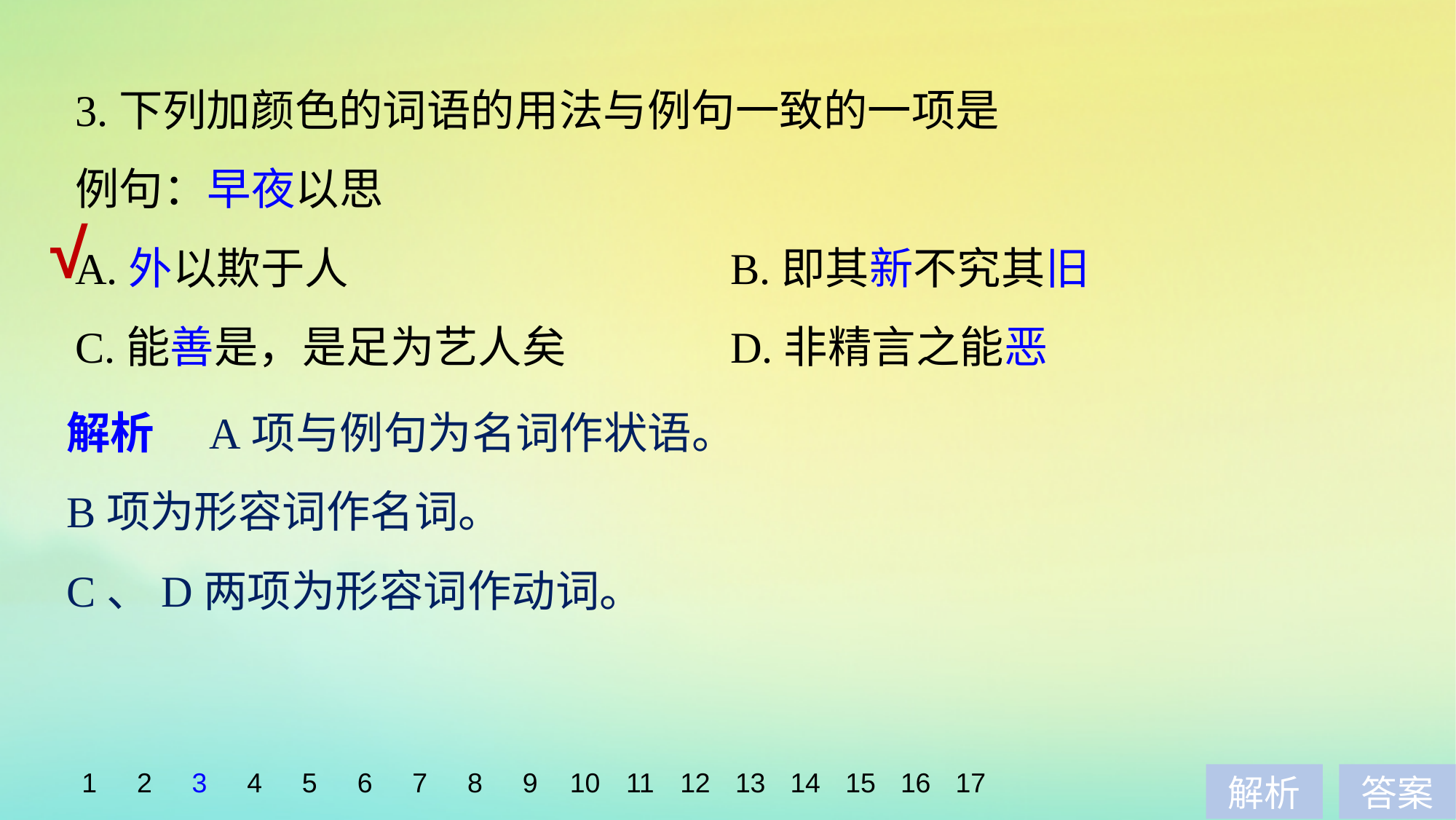

3.下列加颜色的词语的用法与例句一致的一项是
例句：早夜以思
A.外以欺于人				B.即其新不究其旧
C.能善是，是足为艺人矣		D.非精言之能恶
√
解析　A项与例句为名词作状语。
B项为形容词作名词。
C、D两项为形容词作动词。
1
2
3
4
5
6
7
8
9
10
11
12
13
14
15
16
17
解析
答案